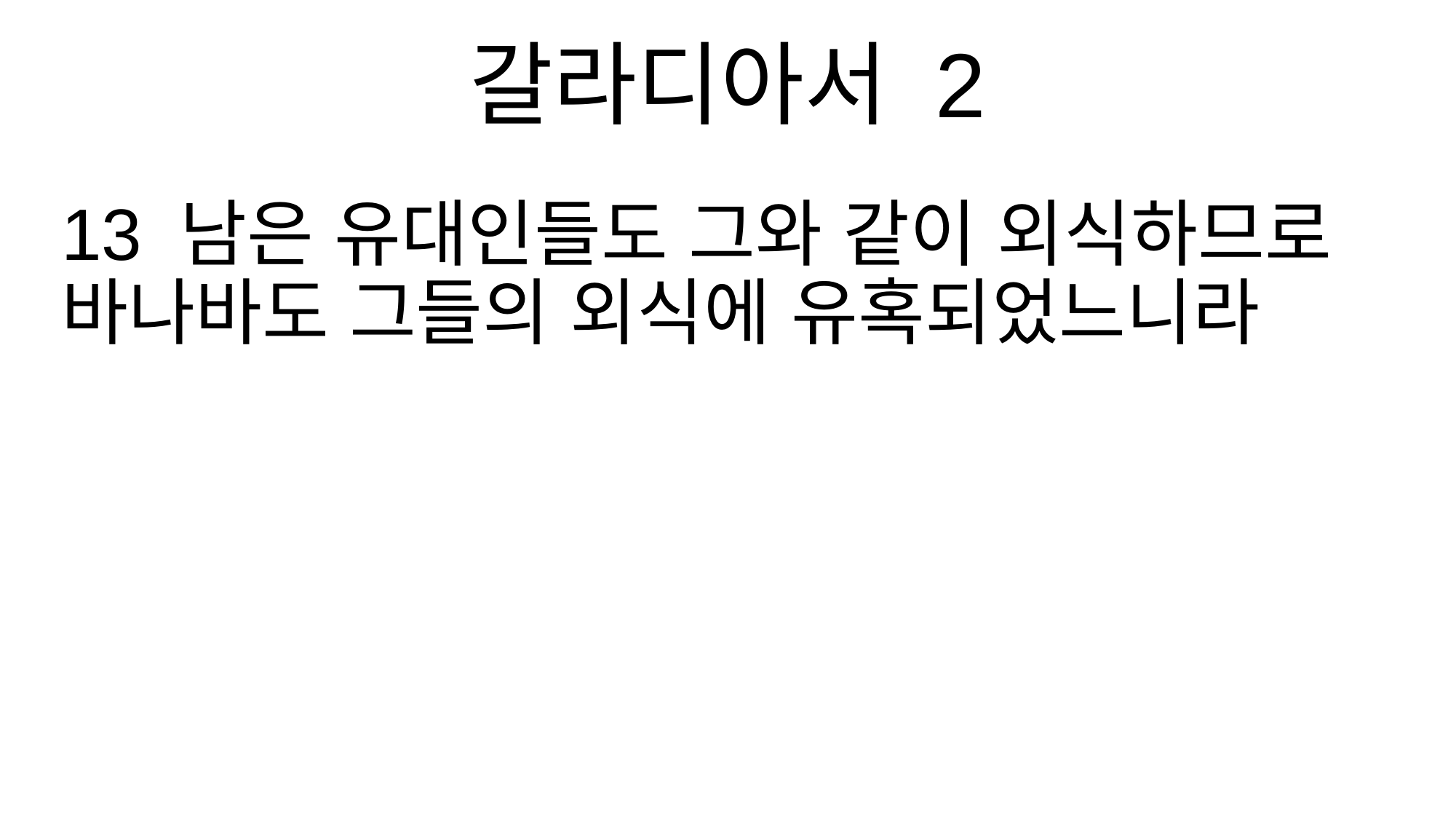

갈라디아서 2
13 남은 유대인들도 그와 같이 외식하므로 바나바도 그들의 외식에 유혹되었느니라